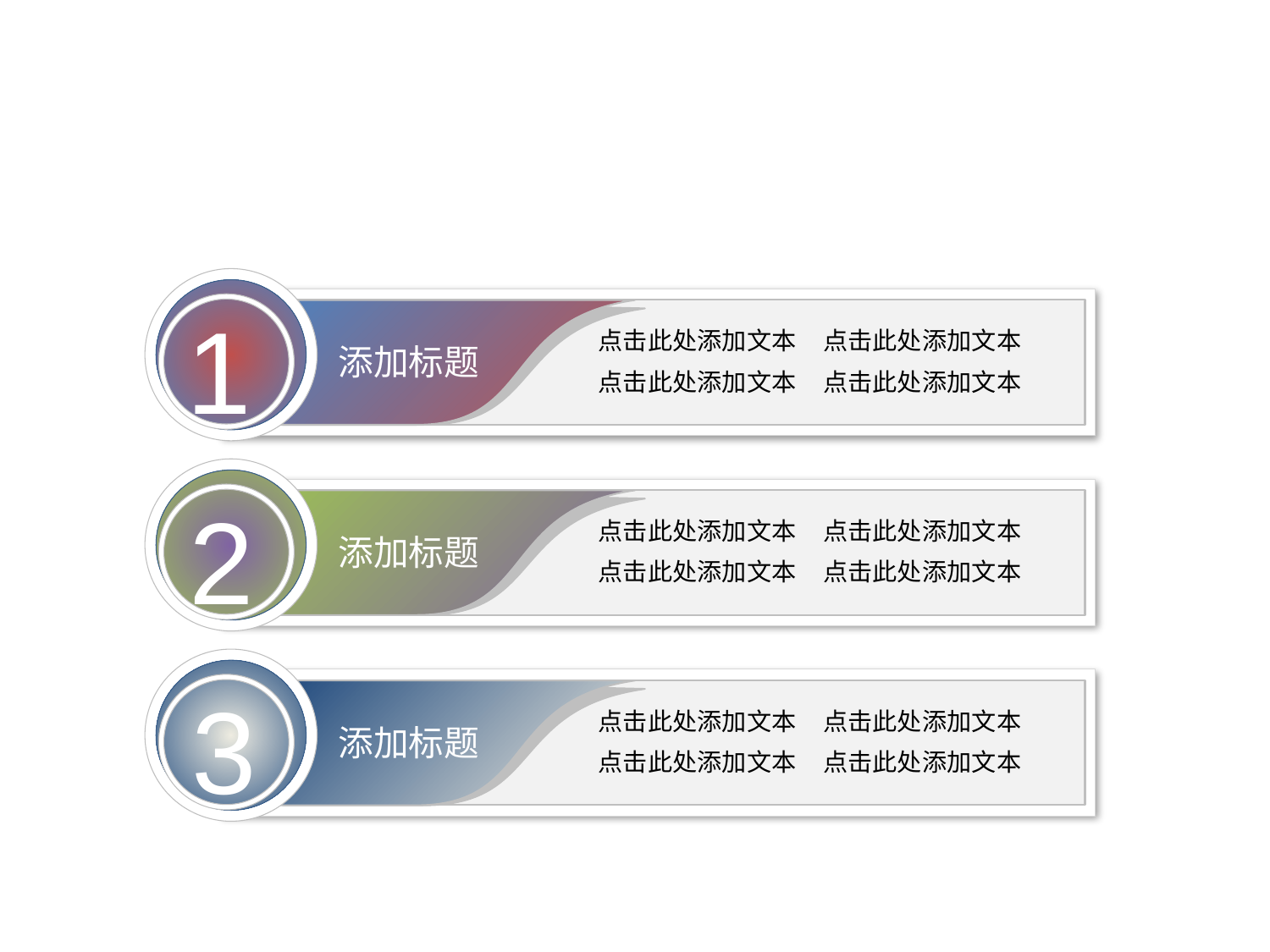

1

点击此处添加文本
点击此处添加文本
添加标题
点击此处添加文本
点击此处添加文本

2

点击此处添加文本
点击此处添加文本
添加标题
点击此处添加文本
点击此处添加文本

3

点击此处添加文本
点击此处添加文本
添加标题
点击此处添加文本
点击此处添加文本